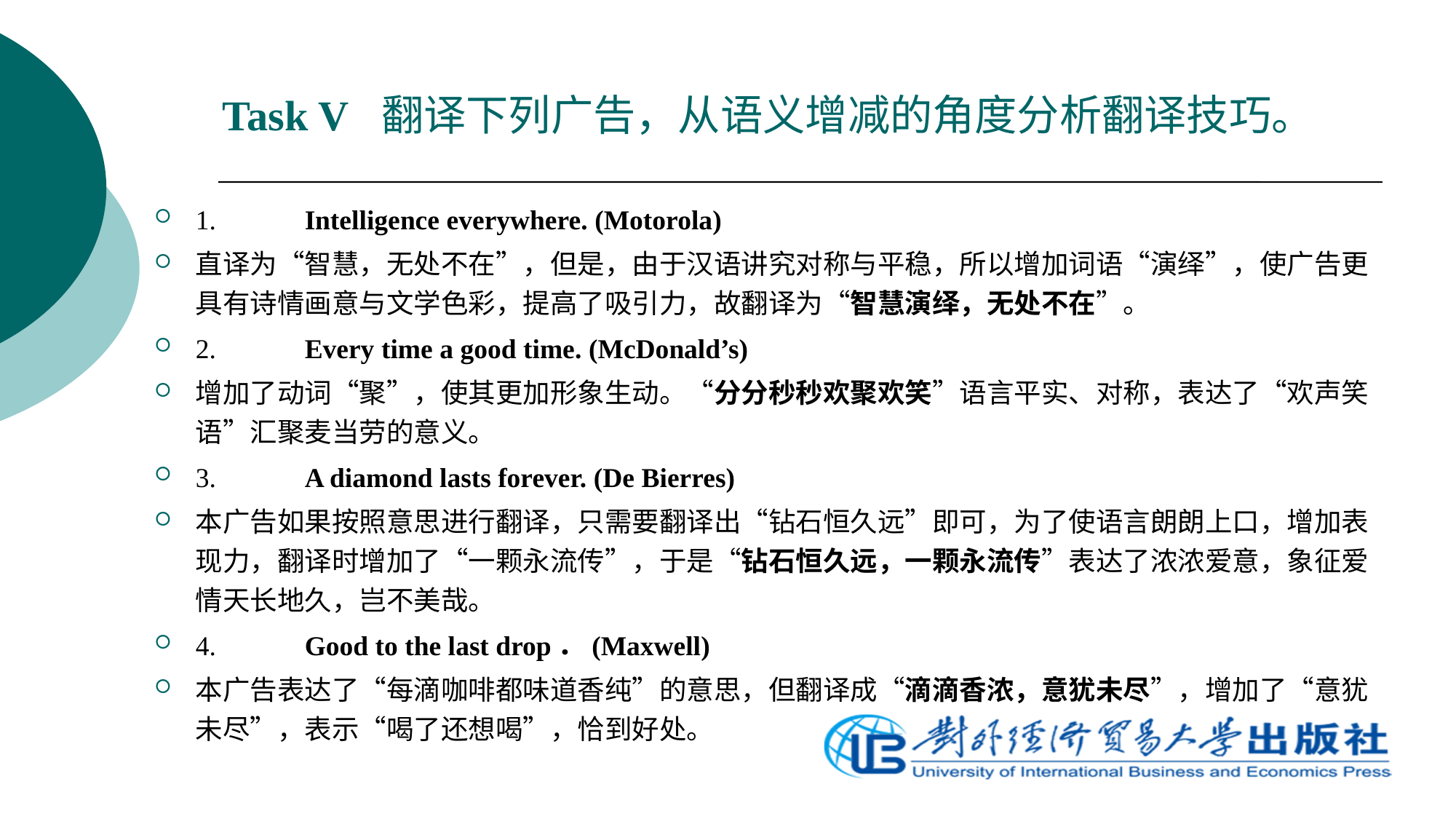

Task V  翻译下列广告，从语义增减的角度分析翻译技巧。
1.	Intelligence everywhere. (Motorola)
直译为“智慧，无处不在”，但是，由于汉语讲究对称与平稳，所以增加词语“演绎”，使广告更具有诗情画意与文学色彩，提高了吸引力，故翻译为“智慧演绎，无处不在”。
2.	Every time a good time. (McDonald’s)
增加了动词“聚”，使其更加形象生动。“分分秒秒欢聚欢笑”语言平实、对称，表达了“欢声笑语”汇聚麦当劳的意义。
3.	A diamond lasts forever. (De Bierres)
本广告如果按照意思进行翻译，只需要翻译出“钻石恒久远”即可，为了使语言朗朗上口，增加表现力，翻译时增加了“一颗永流传”，于是“钻石恒久远，一颗永流传”表达了浓浓爱意，象征爱情天长地久，岂不美哉。
4.	Good to the last drop．(Maxwell)
本广告表达了“每滴咖啡都味道香纯”的意思，但翻译成“滴滴香浓，意犹未尽”，增加了“意犹未尽”，表示“喝了还想喝”，恰到好处。